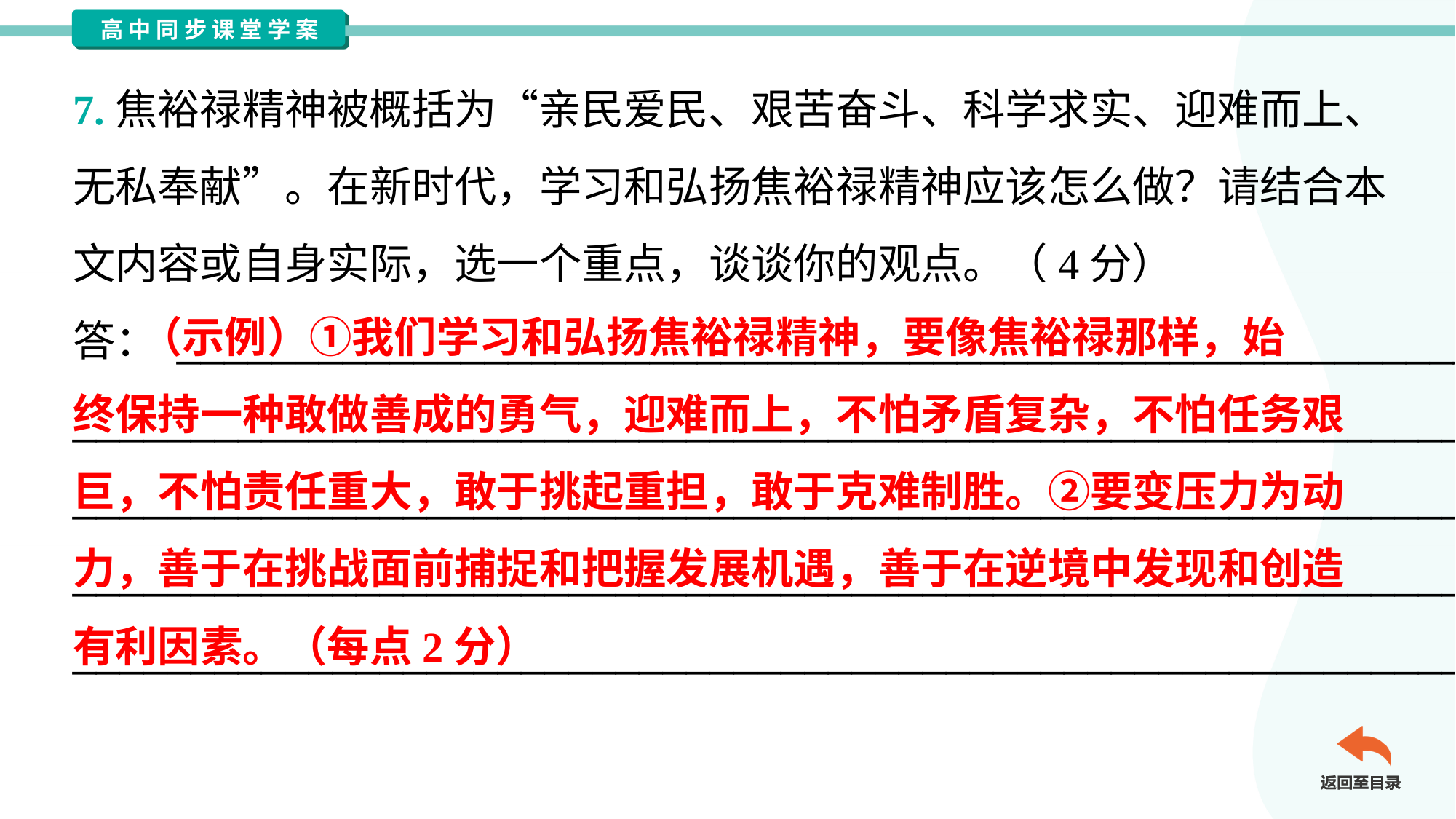

7.焦裕禄精神被概括为“亲民爱民、艰苦奋斗、科学求实、迎难而上、
无私奉献”。在新时代，学习和弘扬焦裕禄精神应该怎么做？请结合本
文内容或自身实际，选一个重点，谈谈你的观点。（4分）
答： ________________________________________________________
_____________________________________________________________
_____________________________________________________________
_____________________________________________________________
_____________________________________________________________
      （示例）①我们学习和弘扬焦裕禄精神，要像焦裕禄那样，始
终保持一种敢做善成的勇气，迎难而上，不怕矛盾复杂，不怕任务艰
巨，不怕责任重大，敢于挑起重担，敢于克难制胜。②要变压力为动
力，善于在挑战面前捕捉和把握发展机遇，善于在逆境中发现和创造
有利因素。（每点2分）